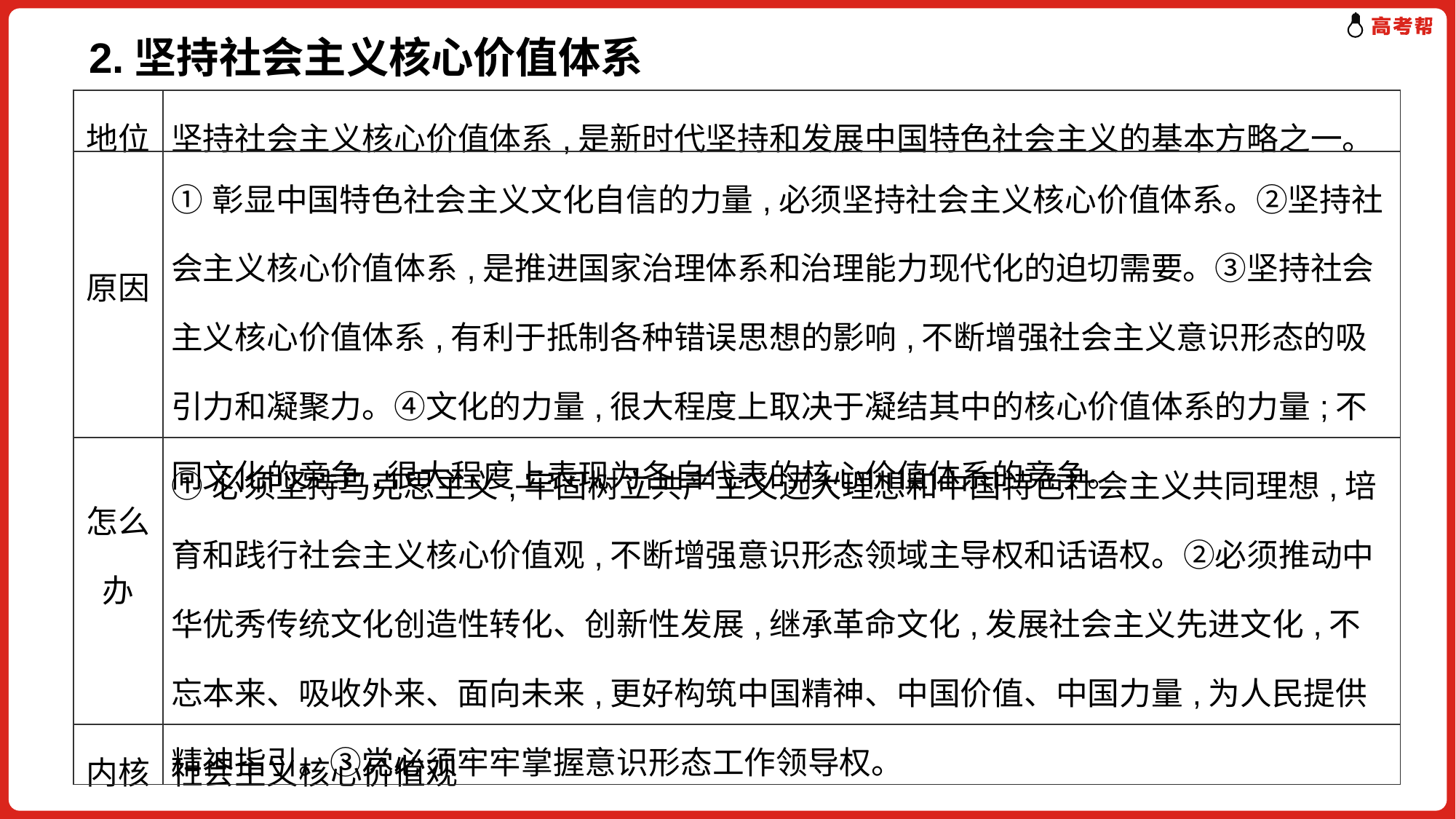

2.坚持社会主义核心价值体系
| 地位 | 坚持社会主义核心价值体系,是新时代坚持和发展中国特色社会主义的基本方略之一。 |
| --- | --- |
| 原因 | ①彰显中国特色社会主义文化自信的力量,必须坚持社会主义核心价值体系。②坚持社会主义核心价值体系,是推进国家治理体系和治理能力现代化的迫切需要。③坚持社会主义核心价值体系,有利于抵制各种错误思想的影响,不断增强社会主义意识形态的吸引力和凝聚力。④文化的力量,很大程度上取决于凝结其中的核心价值体系的力量;不同文化的竞争,很大程度上表现为各自代表的核心价值体系的竞争。 |
| 怎么办 | ①必须坚持马克思主义,牢固树立共产主义远大理想和中国特色社会主义共同理想,培育和践行社会主义核心价值观,不断增强意识形态领域主导权和话语权。②必须推动中华优秀传统文化创造性转化、创新性发展,继承革命文化,发展社会主义先进文化,不忘本来、吸收外来、面向未来,更好构筑中国精神、中国价值、中国力量,为人民提供精神指引。③党必须牢牢掌握意识形态工作领导权。 |
| 内核 | 社会主义核心价值观 |